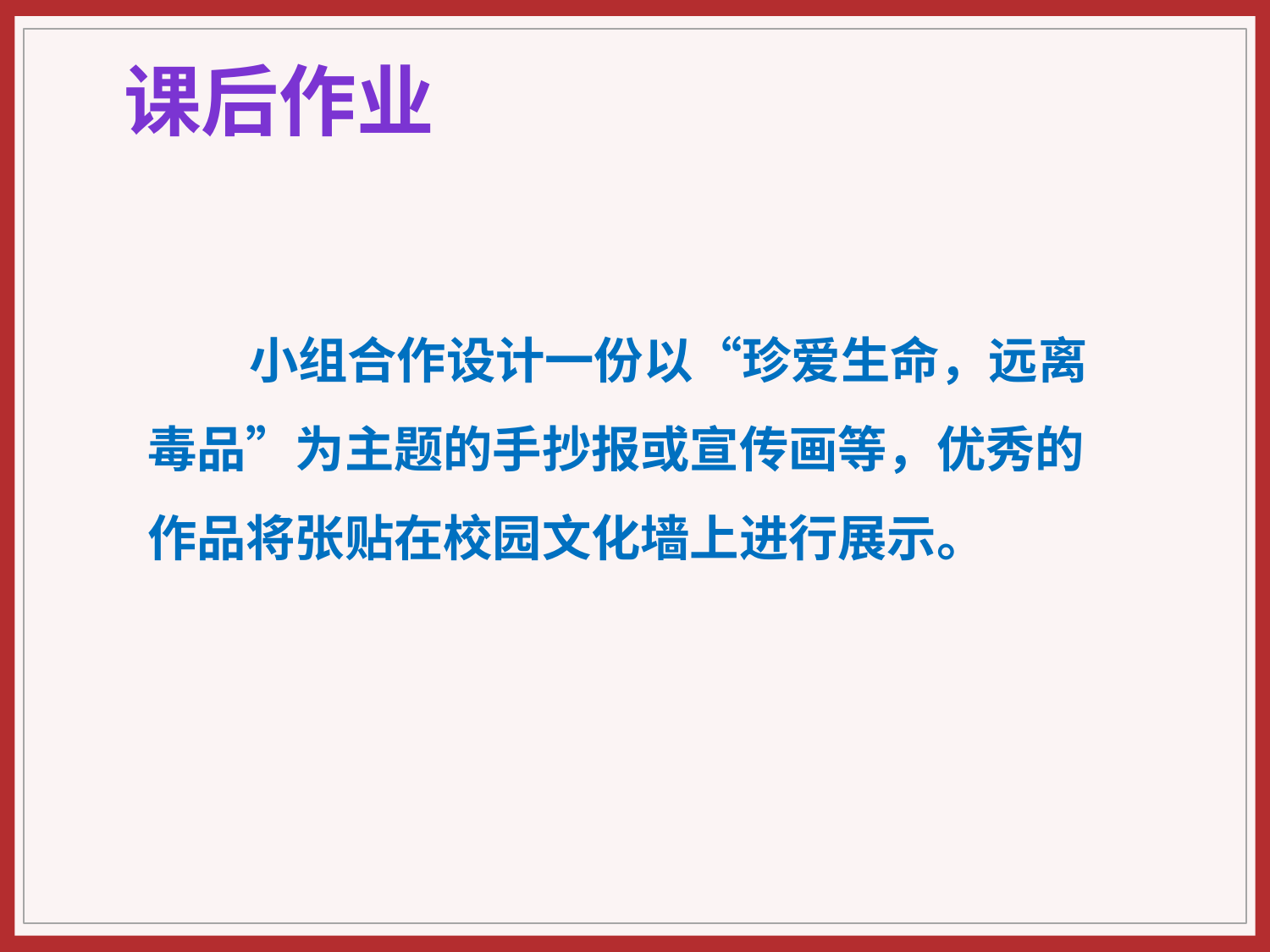

课后作业
        小组合作设计一份以“珍爱生命，远离毒品”为主题的手抄报或宣传画等，优秀的作品将张贴在校园文化墙上进行展示。